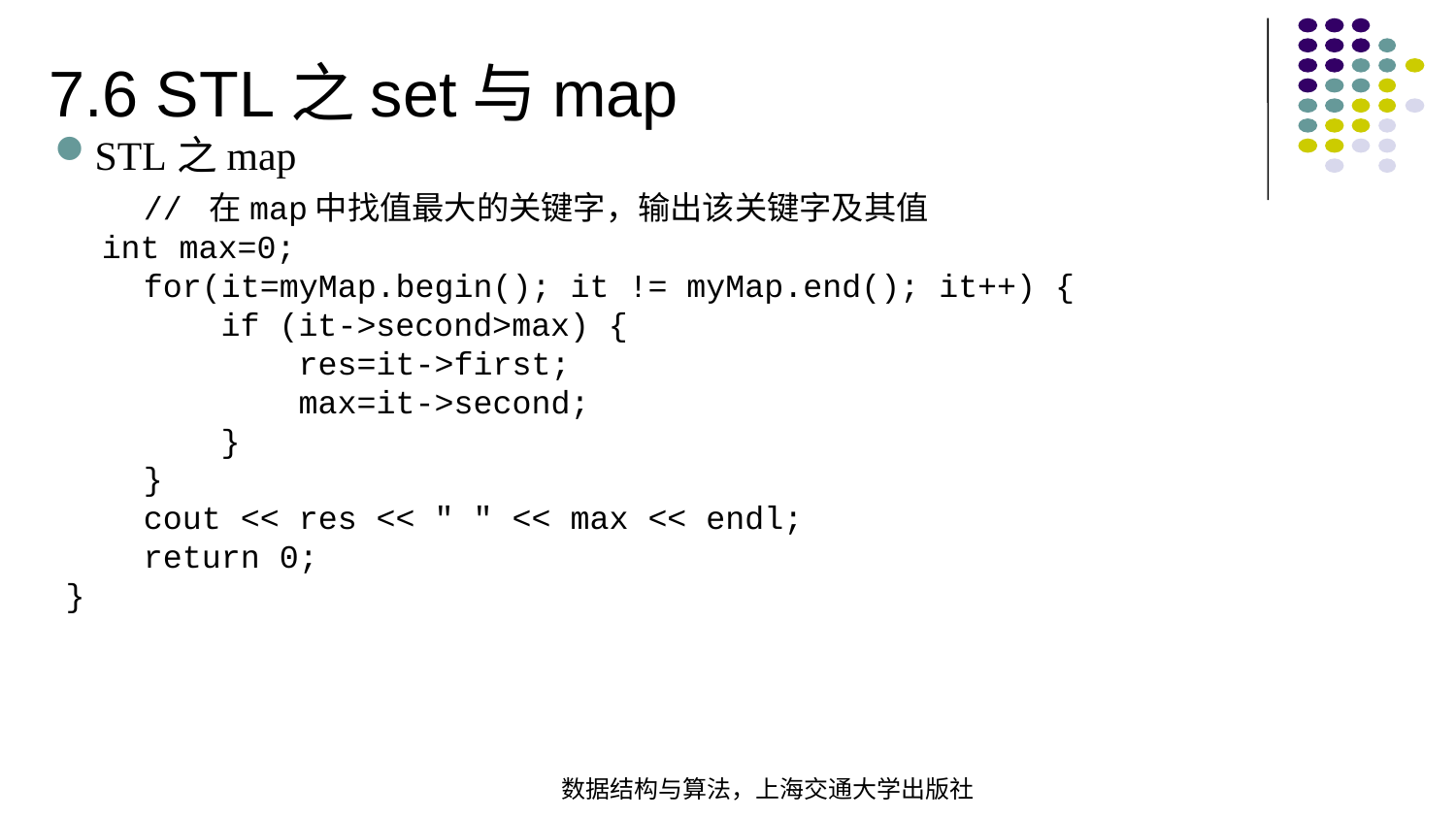

7.6 STL之set与map
STL之map
    // 在map中找值最大的关键字，输出该关键字及其值     int max=0;    for(it=myMap.begin(); it != myMap.end(); it++) {        if (it->second>max) {            res=it->first;            max=it->second;        }    }    cout << res << " " << max << endl;    return 0;
}